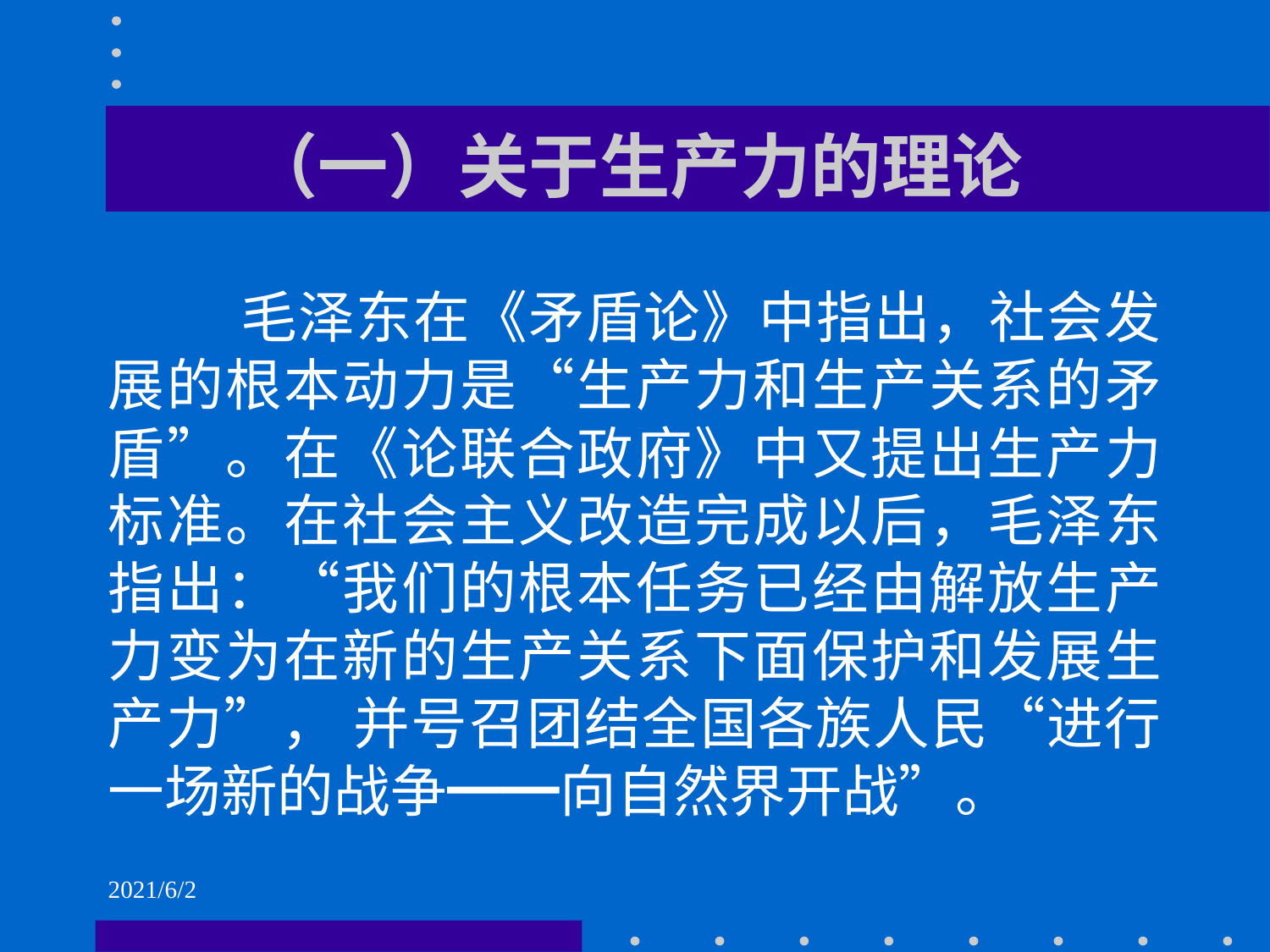

# （一）关于生产力的理论

               毛泽东在《矛盾论》中指出，社会发展的根本动力是“生产力和生产关系的矛盾”。在《论联合政府》中又提出生产力标准。在社会主义改造完成以后，毛泽东指出：“我们的根本任务已经由解放生产力变为在新的生产关系下面保护和发展生产力”， 并号召团结全国各族人民“进行一场新的战争━━向自然界开战”。

2021/6/2